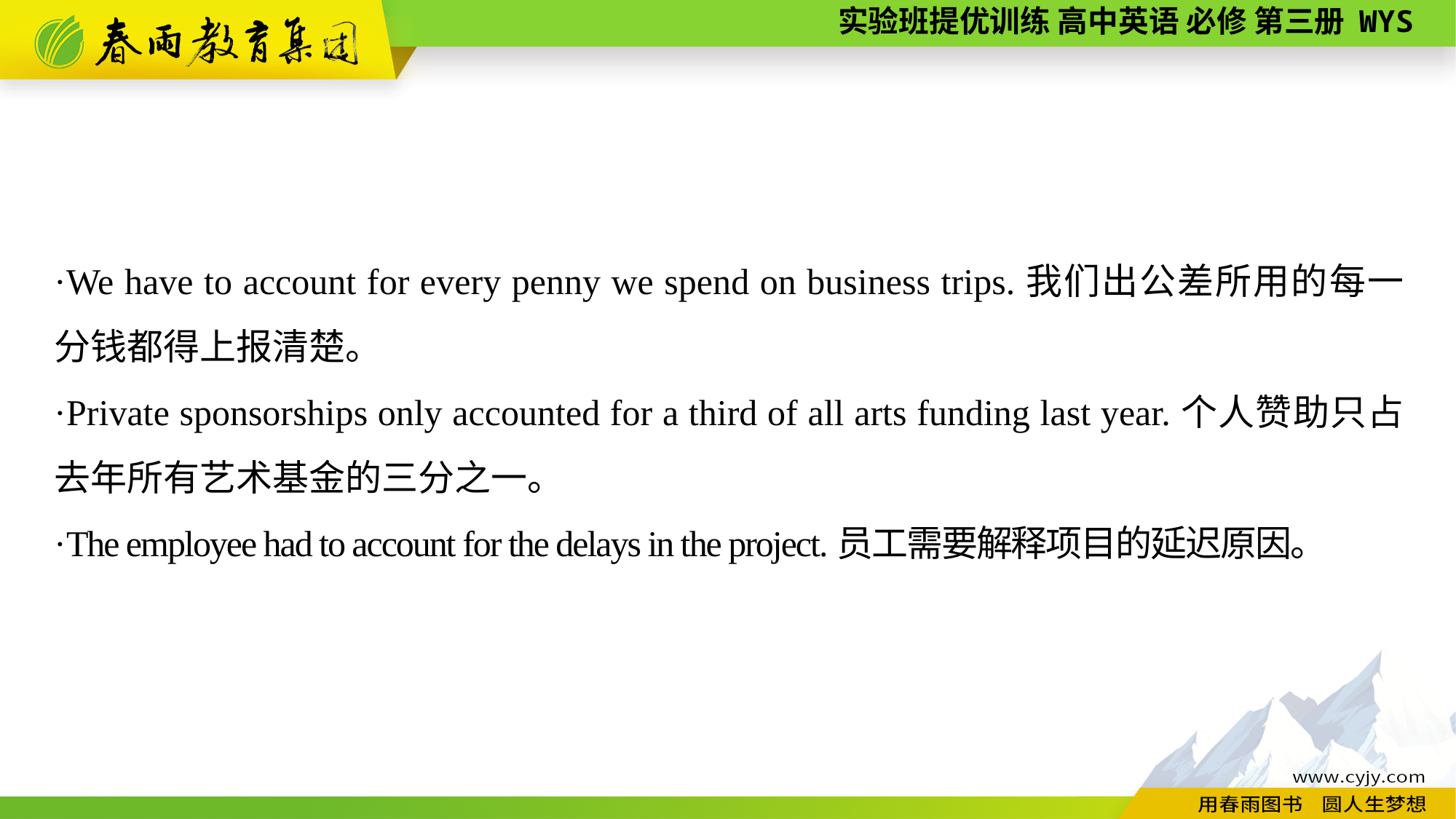

·We have to account for every penny we spend on business trips.我们出公差所用的每一分钱都得上报清楚。
·Private sponsorships only accounted for a third of all arts funding last year.个人赞助只占去年所有艺术基金的三分之一。
·The employee had to account for the delays in the project.员工需要解释项目的延迟原因。